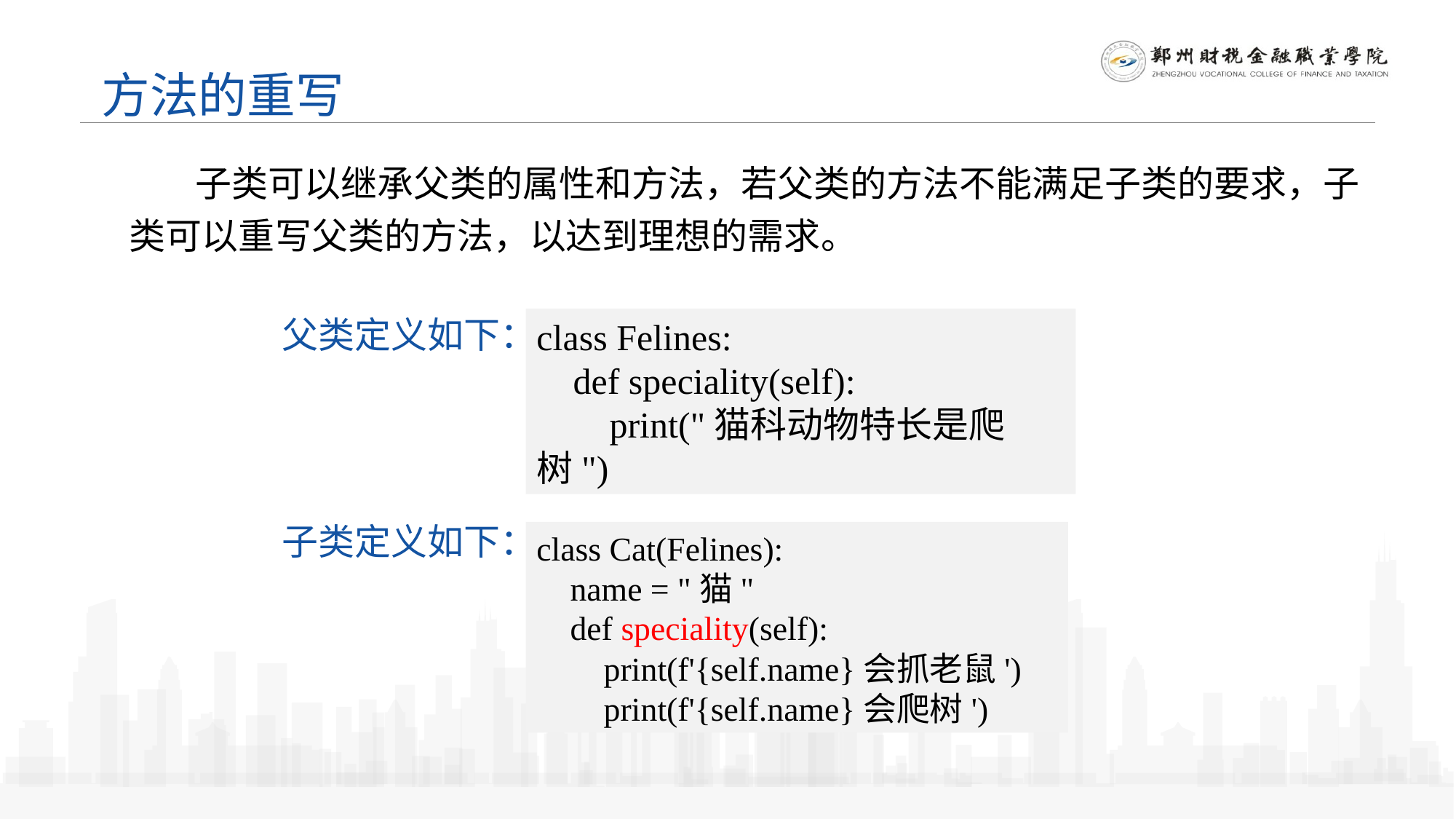

方法的重写
       子类可以继承父类的属性和方法，若父类的方法不能满足子类的要求，子类可以重写父类的方法，以达到理想的需求。
父类定义如下：
class Felines:
    def speciality(self):
        print("猫科动物特长是爬树")
子类定义如下：
class Cat(Felines):
    name = "猫"
    def speciality(self):
        print(f'{self.name}会抓老鼠')
        print(f'{self.name}会爬树')